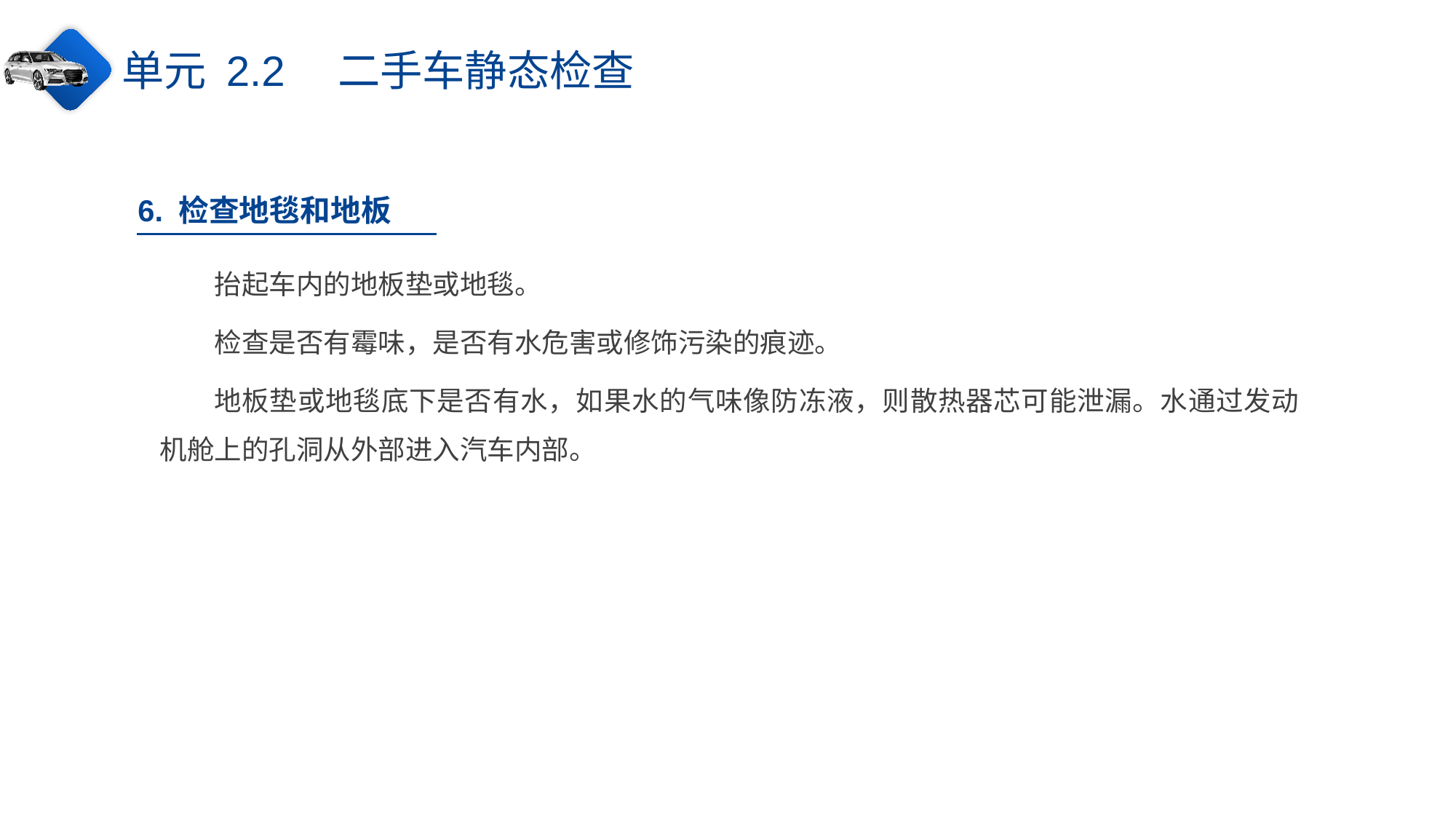

单元 2.2　二手车静态检查
6. 检查地毯和地板
抬起车内的地板垫或地毯。
检查是否有霉味，是否有水危害或修饰污染的痕迹。
地板垫或地毯底下是否有水，如果水的气味像防冻液，则散热器芯可能泄漏。水通过发动机舱上的孔洞从外部进入汽车内部。